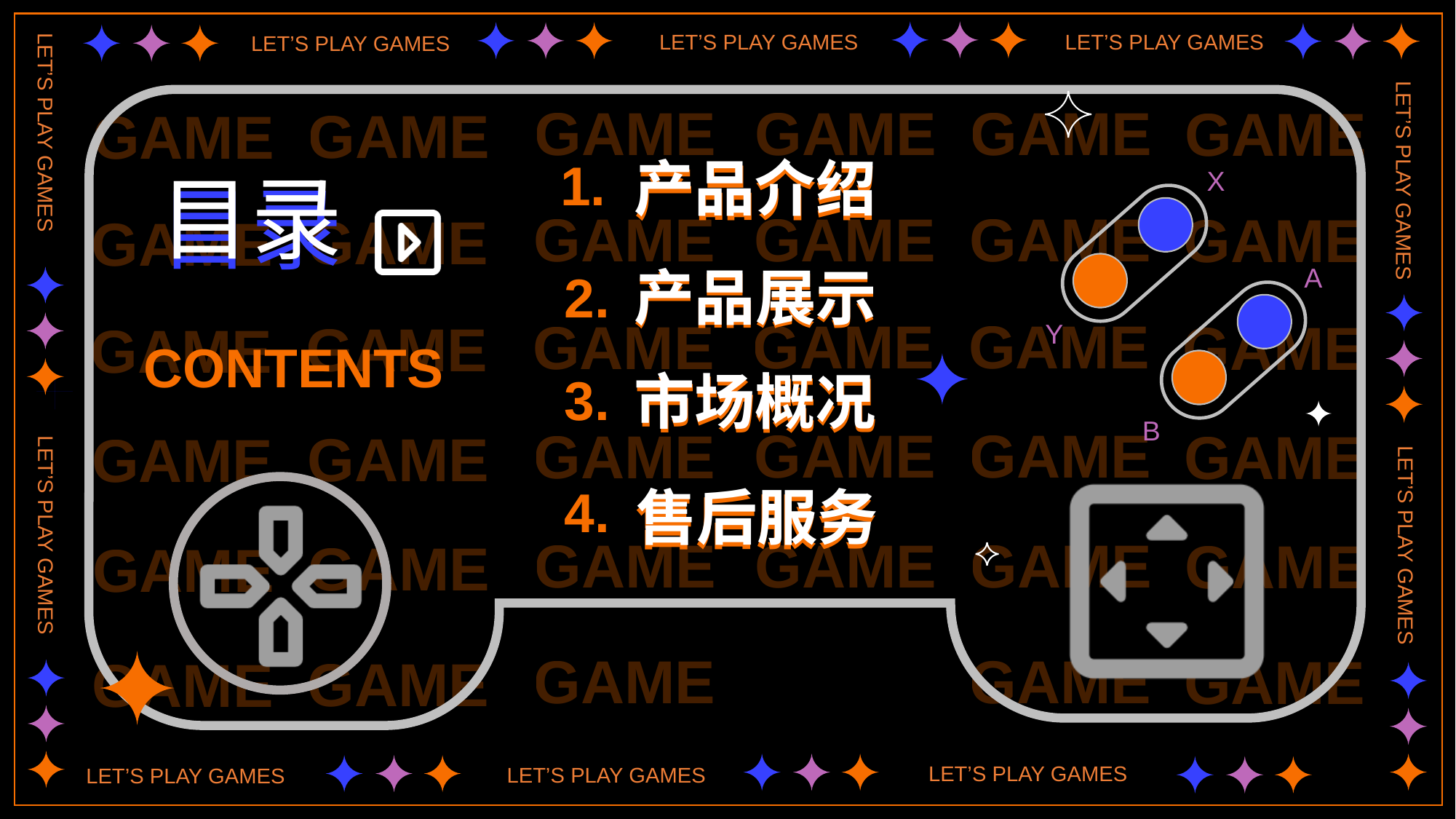

产品介绍
产品介绍
1.
目录
目录
产品展示
产品展示
CONTENTS
2.
市场概况
市场概况
3.
售后服务
售后服务
4.